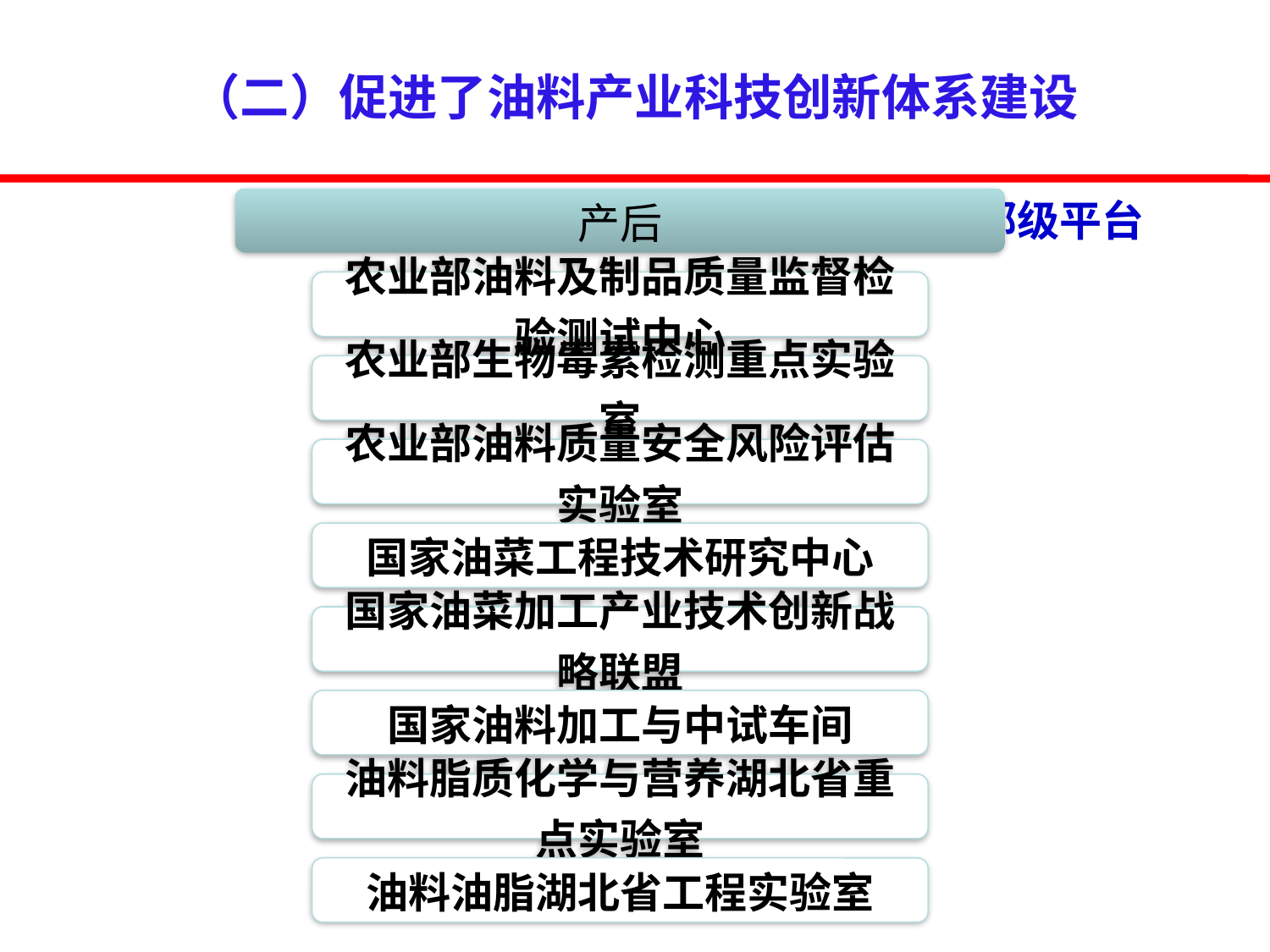

（二）促进了油料产业科技创新体系建设

产后
农业部油料及制品质量监督检验测试中心
农业部生物毒素检测重点实验室
农业部油料质量安全风险评估实验室
国家油菜工程技术研究中心
国家油菜加工产业技术创新战略联盟
国家油料加工与中试车间
油料脂质化学与营养湖北省重点实验室
油料油脂湖北省工程实验室
围绕产业链建成14个国家和省部级平台